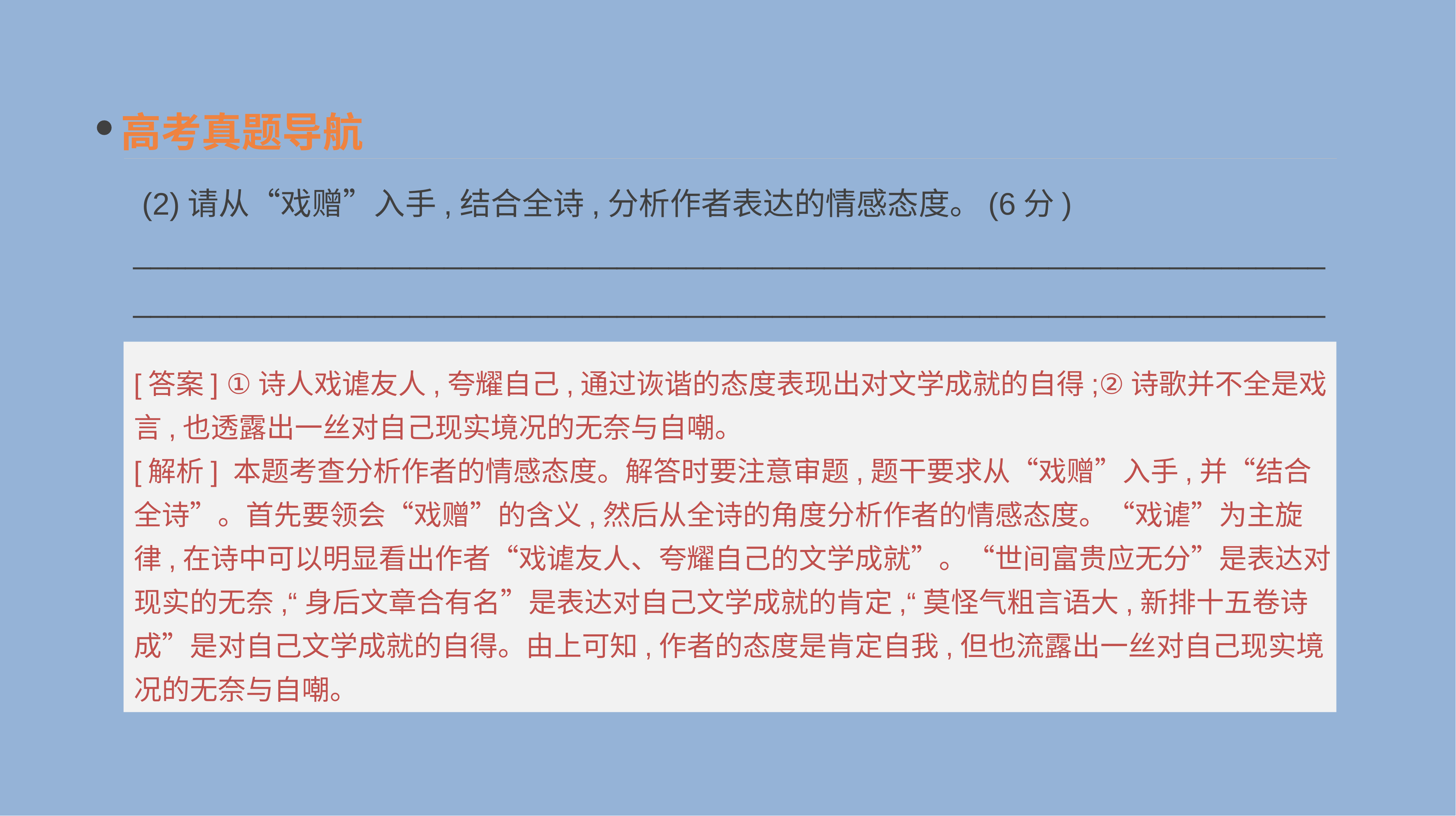

高考真题导航

 (2)请从“戏赠”入手,结合全诗,分析作者表达的情感态度。(6分)
____________________________________________________________________________________________________________________________________________________________________________

[答案] ①诗人戏谑友人,夸耀自己,通过诙谐的态度表现出对文学成就的自得;②诗歌并不全是戏言,也透露出一丝对自己现实境况的无奈与自嘲。
[解析] 本题考查分析作者的情感态度。解答时要注意审题,题干要求从“戏赠”入手,并“结合全诗”。首先要领会“戏赠”的含义,然后从全诗的角度分析作者的情感态度。“戏谑”为主旋律,在诗中可以明显看出作者“戏谑友人、夸耀自己的文学成就”。“世间富贵应无分”是表达对现实的无奈,“身后文章合有名”是表达对自己文学成就的肯定,“莫怪气粗言语大,新排十五卷诗成”是对自己文学成就的自得。由上可知,作者的态度是肯定自我,但也流露出一丝对自己现实境况的无奈与自嘲。